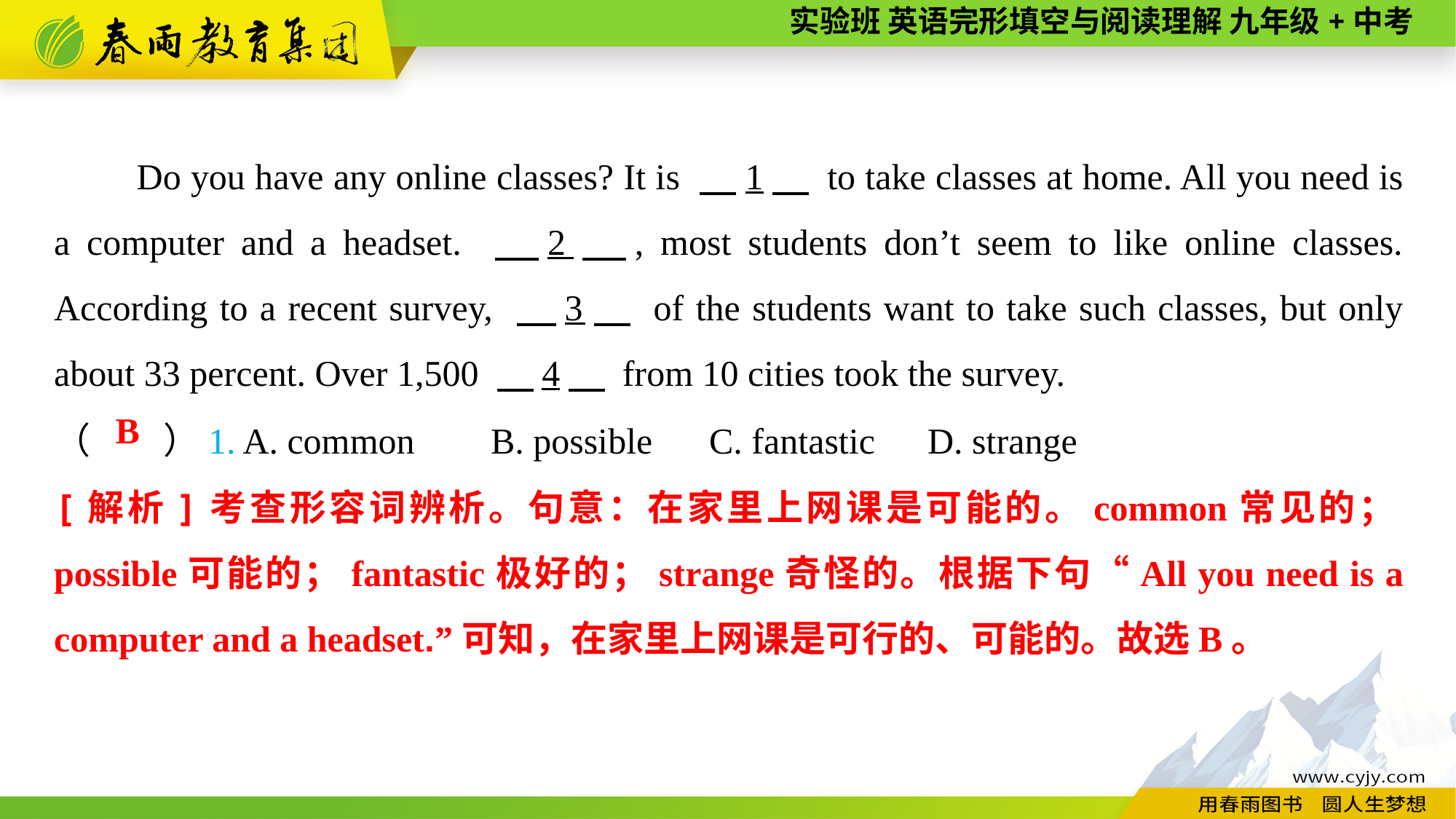

Do you have any online classes? It is 　1　 to take classes at home. All you need is a computer and a headset. 　2　, most students don’t seem to like online classes. According to a recent survey, 　3　 of the students want to take such classes, but only about 33 percent. Over 1,500 　4　 from 10 cities took the survey.
（　　）1. A. common	B. possible	C. fantastic	D. strange
B
[解析]考查形容词辨析。句意：在家里上网课是可能的。common常见的；possible可能的；fantastic极好的；strange奇怪的。根据下句“All you need is a computer and a headset.”可知，在家里上网课是可行的、可能的。故选B。